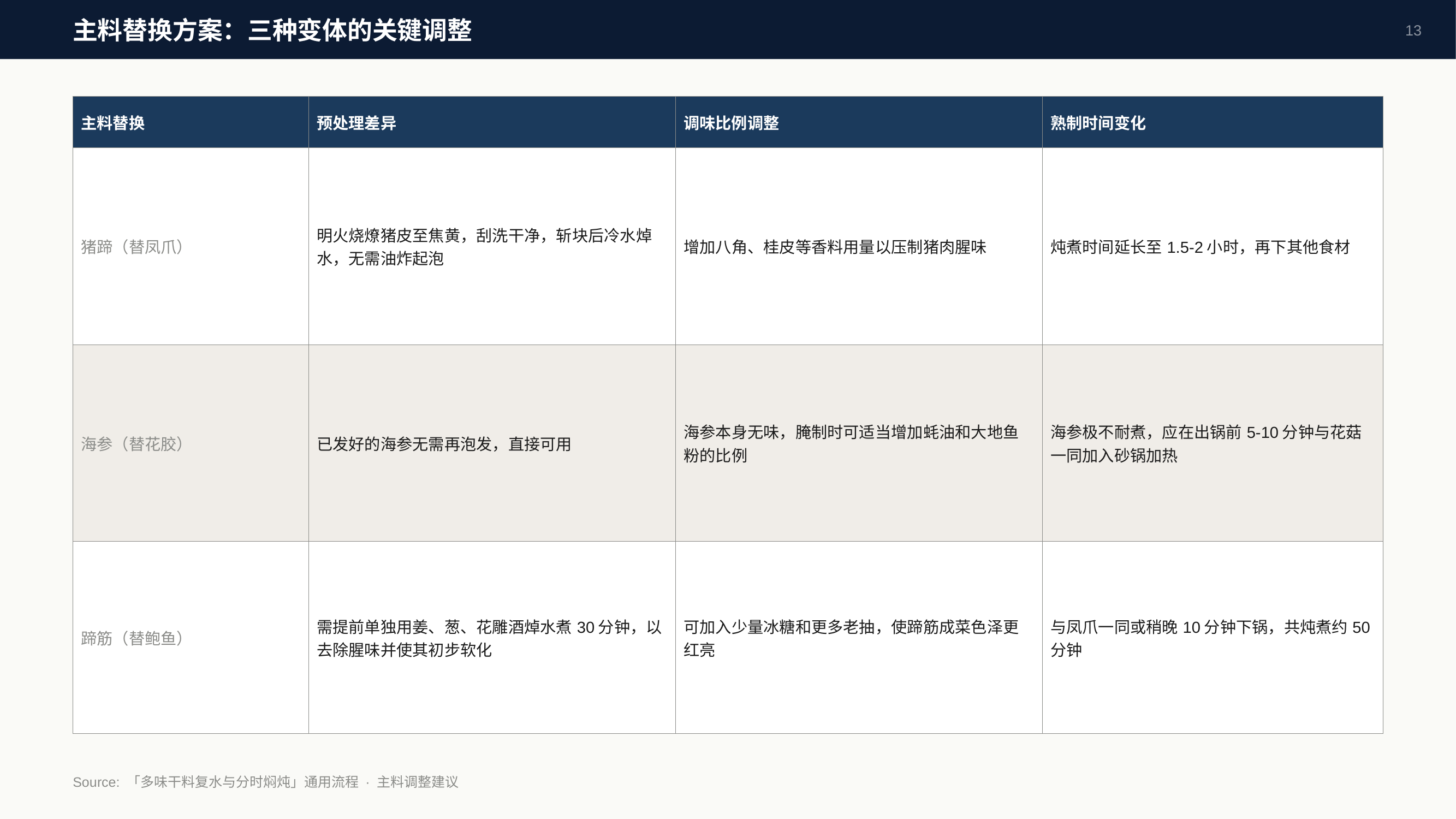

主料替换方案：三种变体的关键调整
13
| 主料替换 | 预处理差异 | 调味比例调整 | 熟制时间变化 |
| --- | --- | --- | --- |
| 猪蹄（替凤爪） | 明火烧燎猪皮至焦黄，刮洗干净，斩块后冷水焯水，无需油炸起泡 | 增加八角、桂皮等香料用量以压制猪肉腥味 | 炖煮时间延长至1.5-2小时，再下其他食材 |
| 海参（替花胶） | 已发好的海参无需再泡发，直接可用 | 海参本身无味，腌制时可适当增加蚝油和大地鱼粉的比例 | 海参极不耐煮，应在出锅前5-10分钟与花菇一同加入砂锅加热 |
| 蹄筋（替鲍鱼） | 需提前单独用姜、葱、花雕酒焯水煮30分钟，以去除腥味并使其初步软化 | 可加入少量冰糖和更多老抽，使蹄筋成菜色泽更红亮 | 与凤爪一同或稍晚10分钟下锅，共炖煮约50分钟 |
Source: 「多味干料复水与分时焖炖」通用流程 · 主料调整建议